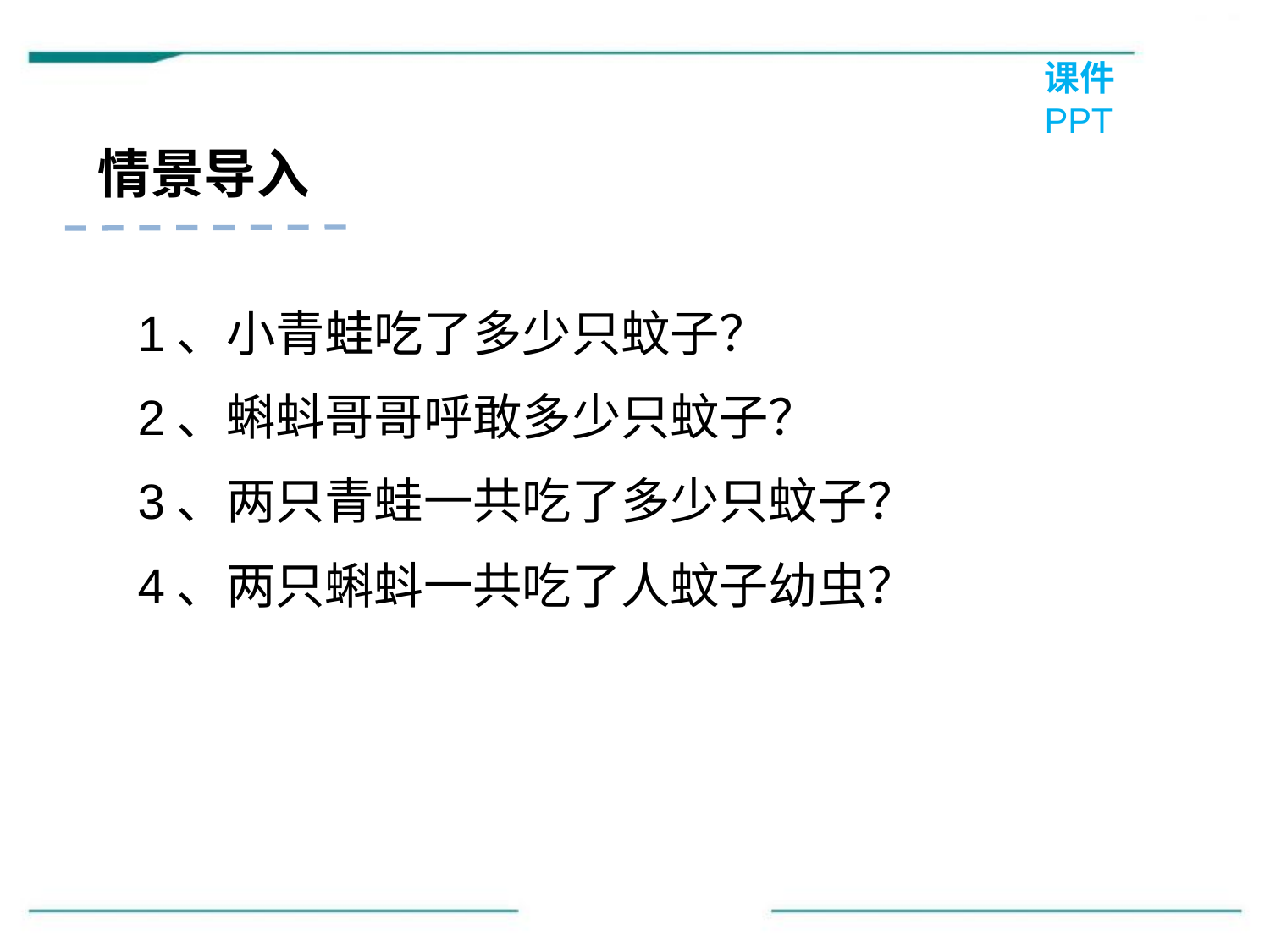

课件PPT
情景导入

1、小青蛙吃了多少只蚊子？
2、蝌蚪哥哥呼敢多少只蚊子？
3、两只青蛙一共吃了多少只蚊子？
4、两只蝌蚪一共吃了人蚊子幼虫？